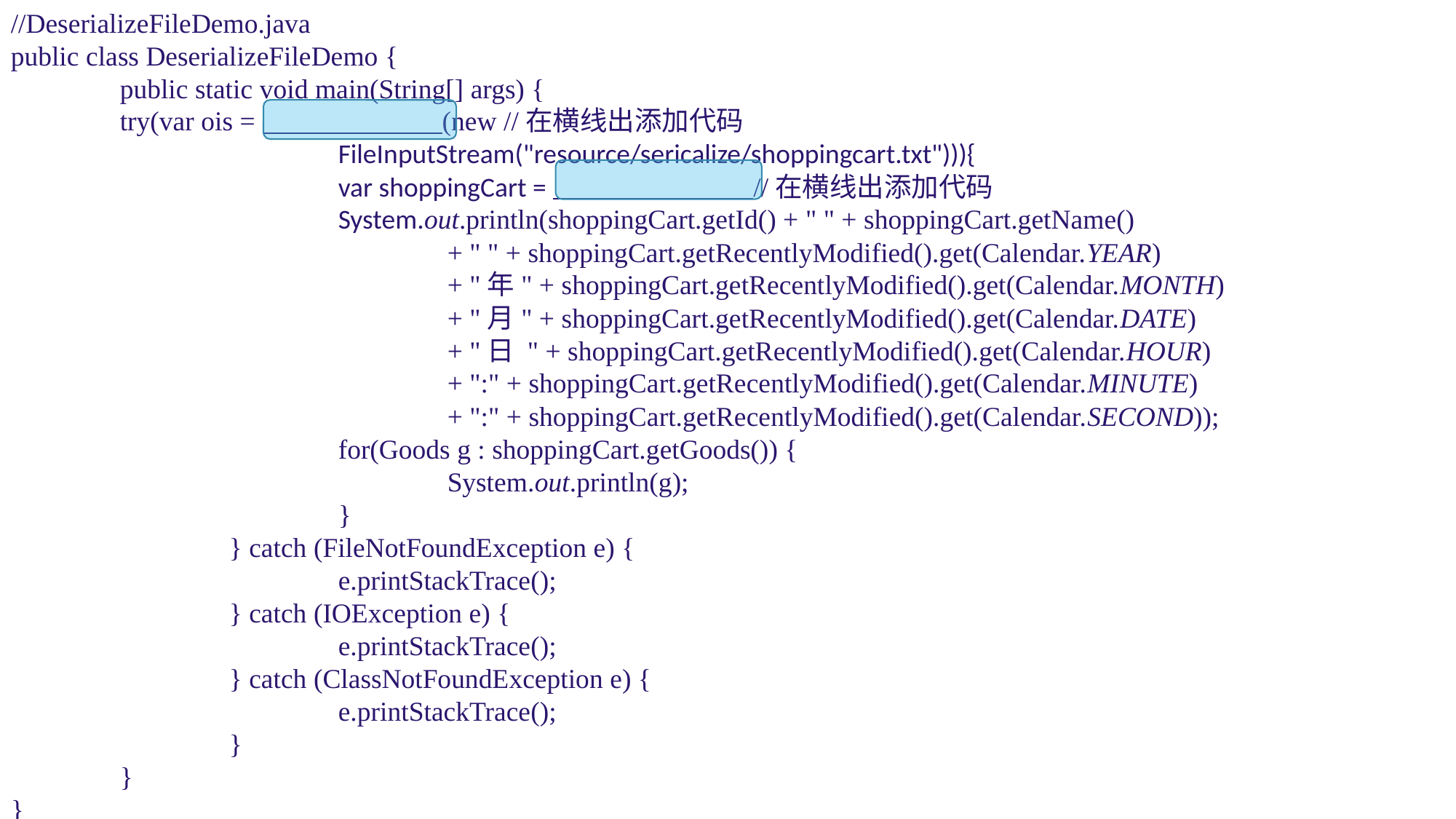

//DeserializeFileDemo.javapublic class DeserializeFileDemo {	public static void main(String[] args) {	try(var ois =                           (new //在横线出添加代码			FileInputStream("resource/sericalize/shoppingcart.txt"))){			var shoppingCart =                              //在横线出添加代码			System.out.println(shoppingCart.getId() + " " + shoppingCart.getName() 				+ " " + shoppingCart.getRecentlyModified().get(Calendar.YEAR)				+ "年" + shoppingCart.getRecentlyModified().get(Calendar.MONTH)				+ "月" + shoppingCart.getRecentlyModified().get(Calendar.DATE)				+ "日 " + shoppingCart.getRecentlyModified().get(Calendar.HOUR)				+ ":" + shoppingCart.getRecentlyModified().get(Calendar.MINUTE)				+ ":" + shoppingCart.getRecentlyModified().get(Calendar.SECOND));			for(Goods g : shoppingCart.getGoods()) {				System.out.println(g);			}		} catch (FileNotFoundException e) {			e.printStackTrace();		} catch (IOException e) {			e.printStackTrace();		} catch (ClassNotFoundException e) {			e.printStackTrace();		}	}}